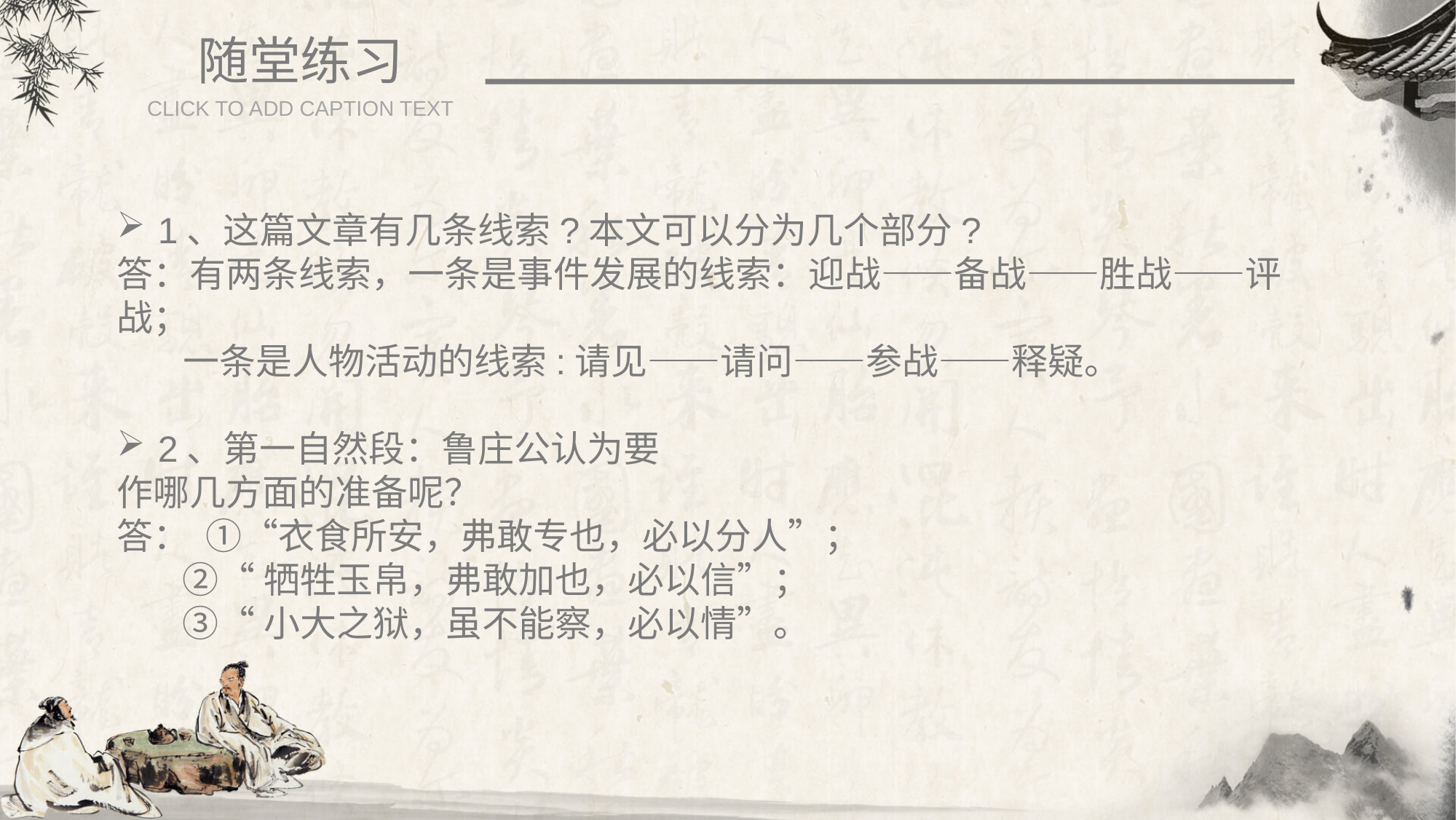

随堂练习

CLICK TO ADD CAPTION TEXT
1、这篇文章有几条线索?本文可以分为几个部分?
答：有两条线索，一条是事件发展的线索：迎战——备战——胜战——评战；
       一条是人物活动的线索:请见——请问——参战——释疑。

2、第一自然段：鲁庄公认为要
作哪几方面的准备呢？
答：  ①“衣食所安，弗敢专也，必以分人”；
        ②“牺牲玉帛，弗敢加也，必以信”；
        ③“小大之狱，虽不能察，必以情”。